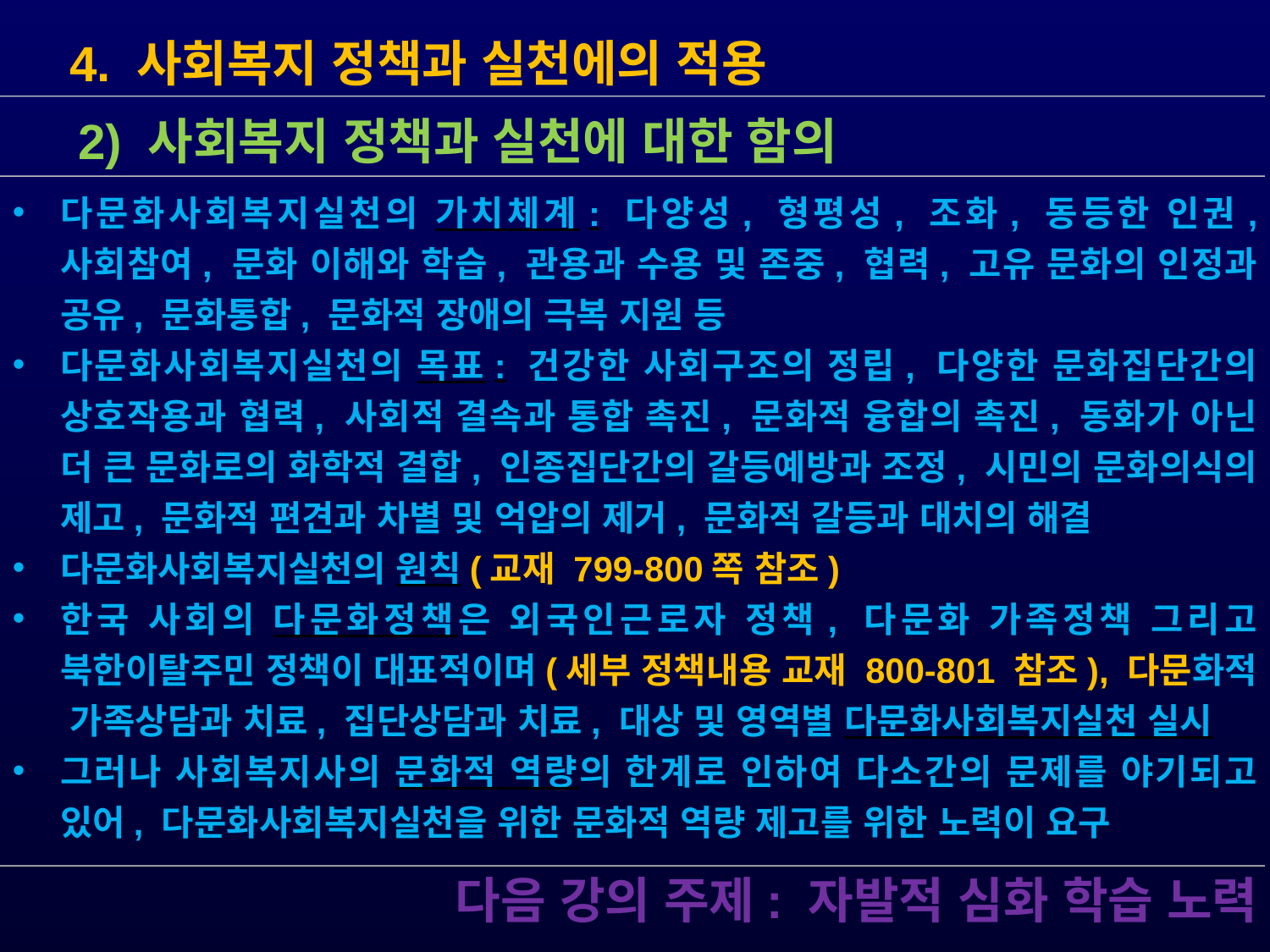

4. 사회복지 정책과 실천에의 적용

다문화사회복지실천의 가치체계: 다양성, 형평성, 조화, 동등한 인권, 사회참여, 문화 이해와 학습, 관용과 수용 및 존중, 협력, 고유 문화의 인정과 공유, 문화통합, 문화적 장애의 극복 지원 등
다문화사회복지실천의 목표: 건강한 사회구조의 정립, 다양한 문화집단간의 상호작용과 협력, 사회적 결속과 통합 촉진, 문화적 융합의 촉진, 동화가 아닌 더 큰 문화로의 화학적 결합, 인종집단간의 갈등예방과 조정, 시민의 문화의식의 제고, 문화적 편견과 차별 및 억압의 제거, 문화적 갈등과 대치의 해결
다문화사회복지실천의 원칙(교재 799-800쪽 참조)
한국 사회의 다문화정책은 외국인근로자 정책, 다문화 가족정책 그리고 북한이탈주민 정책이 대표적이며(세부 정책내용 교재 800-801 참조), 다문화적  가족상담과 치료, 집단상담과 치료, 대상 및 영역별 다문화사회복지실천 실시
그러나 사회복지사의 문화적 역량의 한계로 인하여 다소간의 문제를 야기되고 있어, 다문화사회복지실천을 위한 문화적 역량 제고를 위한 노력이 요구
  2) 사회복지 정책과 실천에 대한 함의

 다음 강의 주제: 자발적 심화 학습 노력